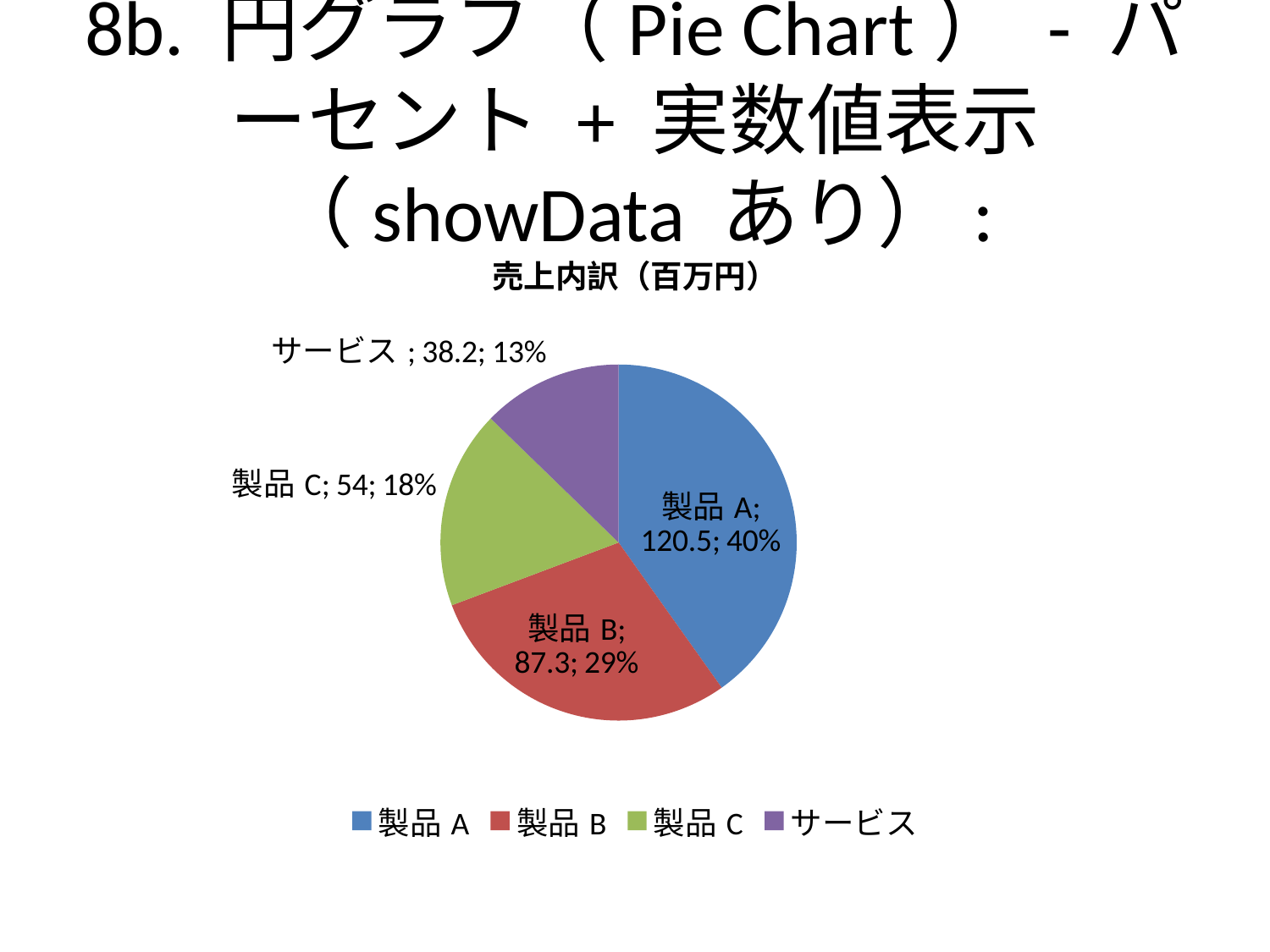

# 8b. 円グラフ（Pie Chart） - パーセント + 実数値表示（showData あり）:

### Chart: 売上内訳（百万円）

| Category |  |
|---|---|
| 製品A | 120.5 |
| 製品B | 87.3 |
| 製品C | 54.0 |
| サービス | 38.2 |